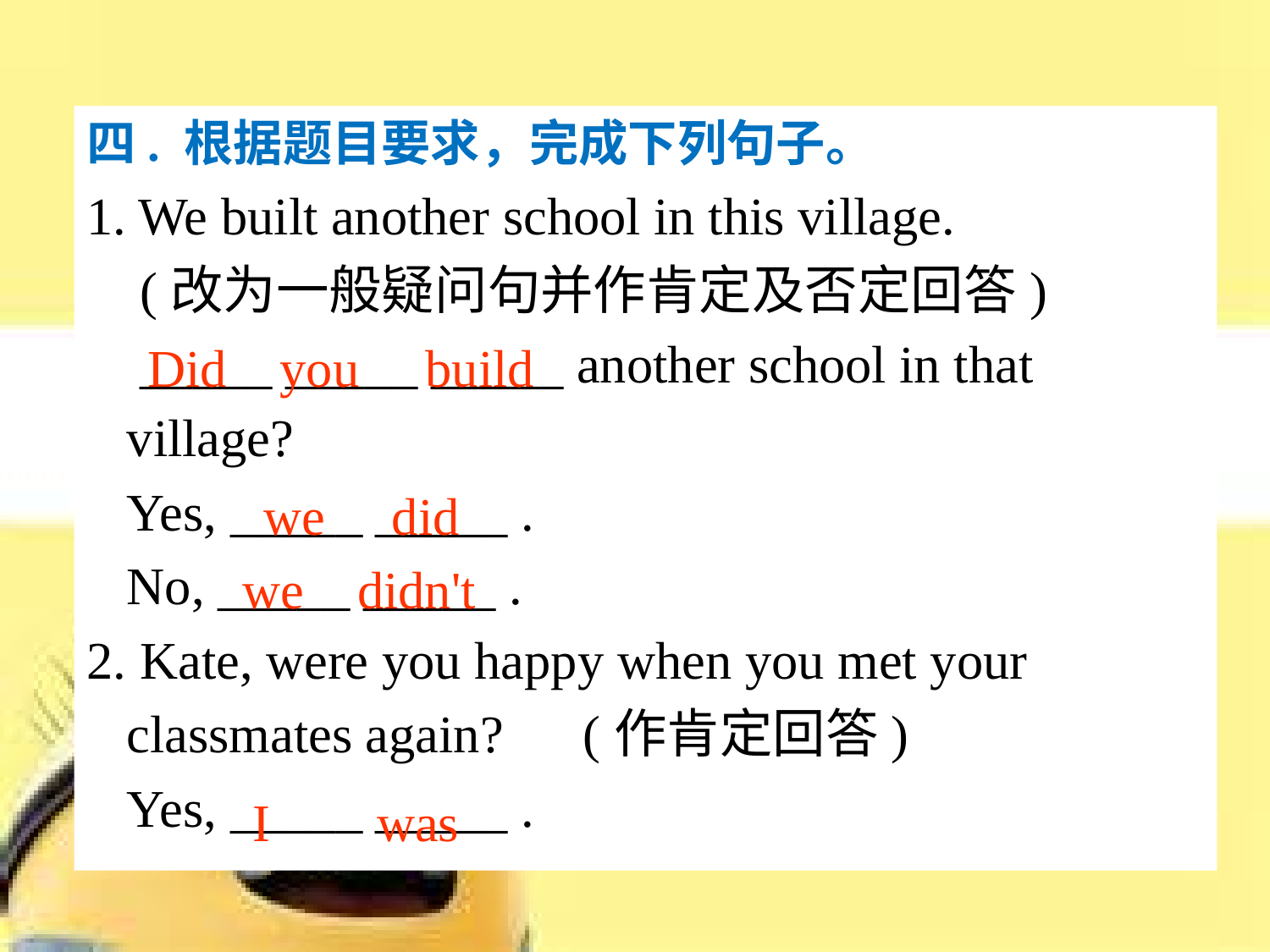

四. 根据题目要求，完成下列句子。
1. We built another school in this village.
    (改为一般疑问句并作肯定及否定回答)
    _____ _____ _____ another school in that
   village?
   Yes, _____ _____ .
   No, _____ _____ .
2. Kate, were you happy when you met your
   classmates again?      (作肯定回答)
   Yes, _____ _____ .
Did    you     build
we     did
we    didn't
I        was